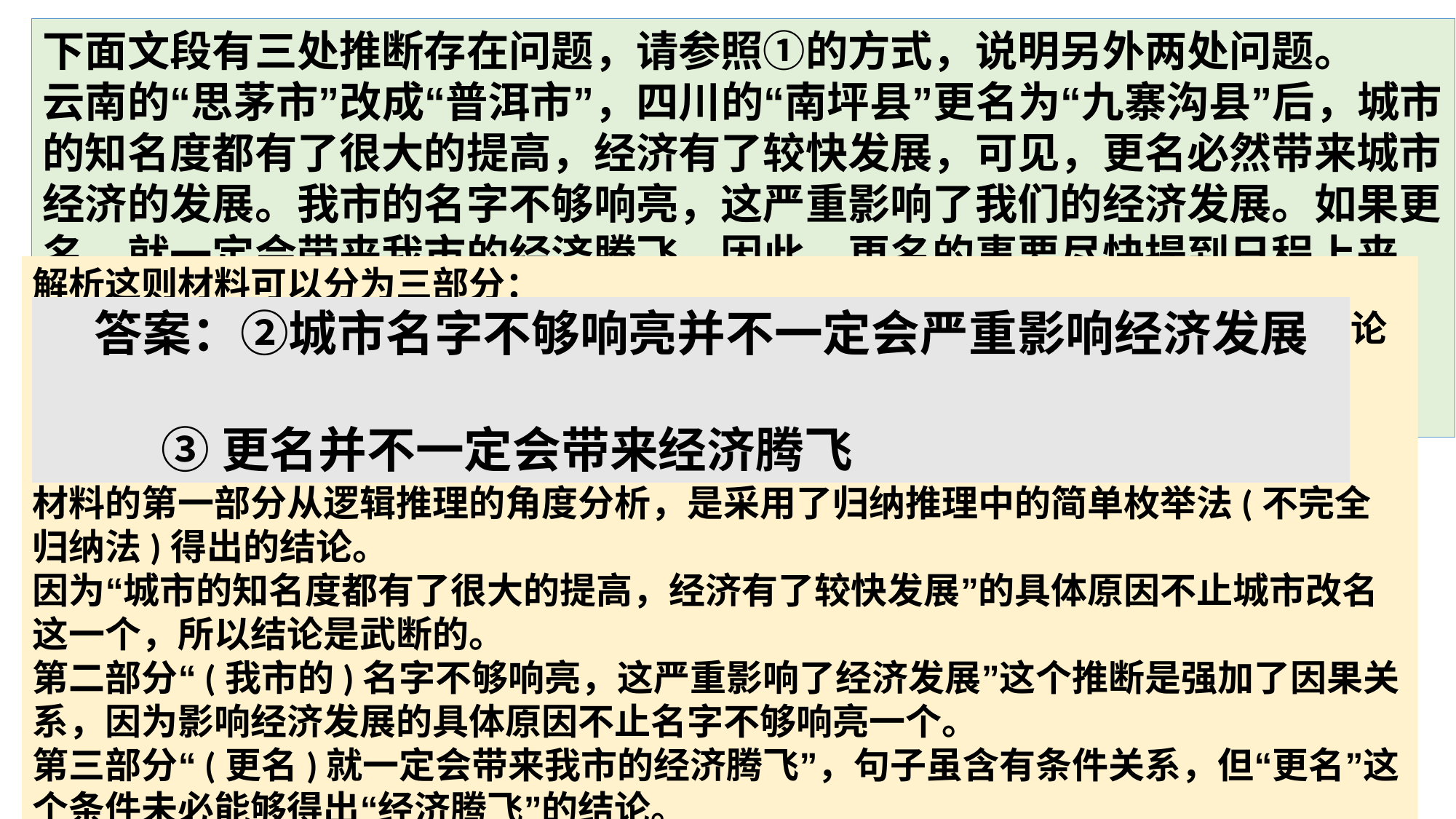

下面文段有三处推断存在问题，请参照①的方式，说明另外两处问题。
云南的“思茅市”改成“普洱市”，四川的“南坪县”更名为“九寨沟县”后，城市的知名度都有了很大的提高，经济有了较快发展，可见，更名必然带来城市经济的发展。我市的名字不够响亮，这严重影响了我们的经济发展。如果更名，就一定会带来我市的经济腾飞，因此，更名的事要尽快提到日程上来。
①更名并不一定能带来城市的发展。
②____________________________。
③____________________________。
解析这则材料可以分为三部分：
①通过对普洱市、九寨沟县等改名后知名度获得提高、经济发展较快的实例得出结论“更名必然带来城市经济的发展”；
②介绍“我市”因为“名字不够响亮”严重影响了经济发展的情况；
③材料认为只要“我市”更名就能够促进经济腾飞。
材料的第一部分从逻辑推理的角度分析，是采用了归纳推理中的简单枚举法(不完全归纳法)得出的结论。
因为“城市的知名度都有了很大的提高，经济有了较快发展”的具体原因不止城市改名这一个，所以结论是武断的。
第二部分“(我市的)名字不够响亮，这严重影响了经济发展”这个推断是强加了因果关系，因为影响经济发展的具体原因不止名字不够响亮一个。
第三部分“(更名)就一定会带来我市的经济腾飞”，句子虽含有条件关系，但“更名”这个条件未必能够得出“经济腾飞”的结论。
答案：②城市名字不够响亮并不一定会严重影响经济发展
      ③更名并不一定会带来经济腾飞